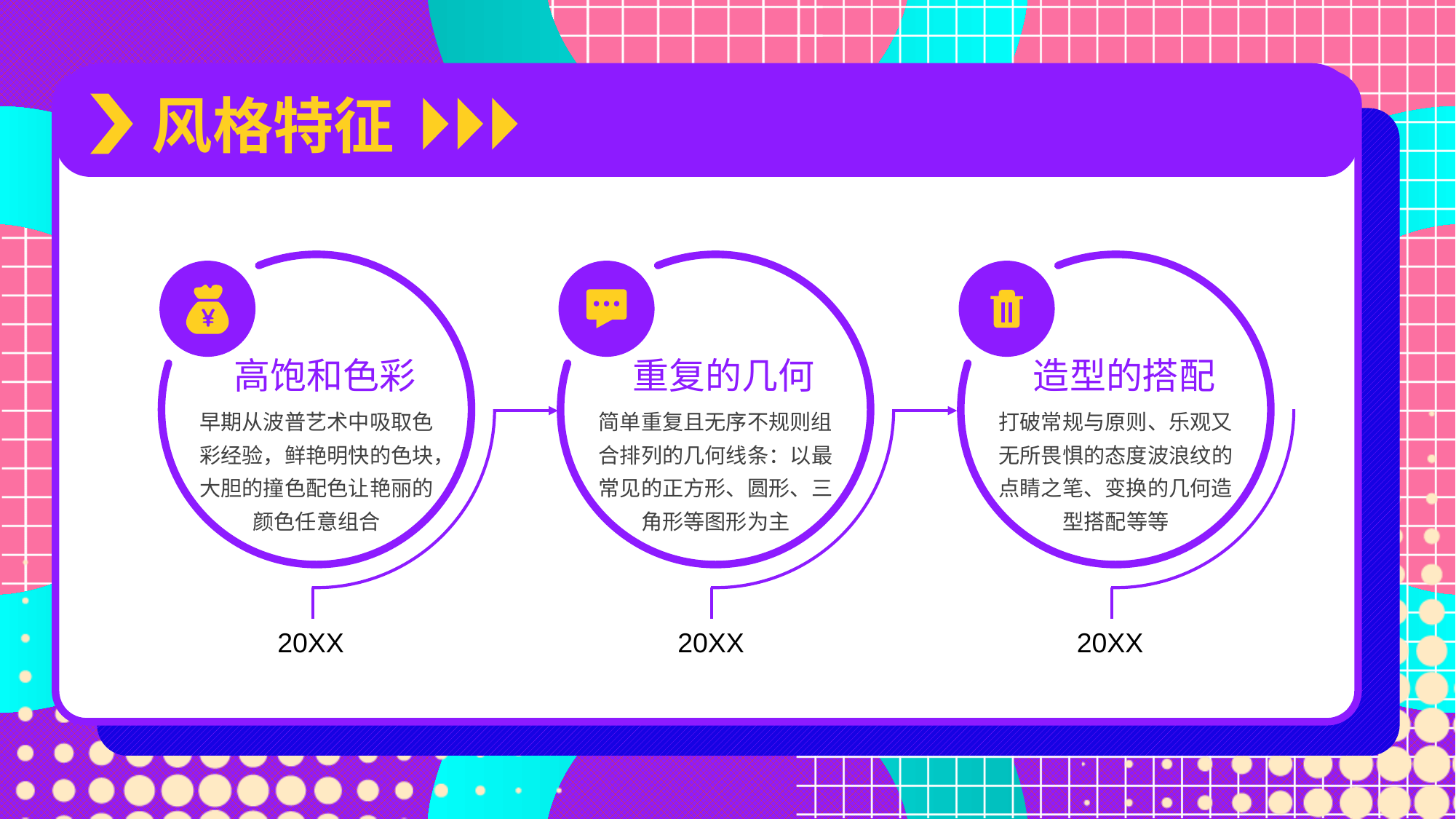

风格特征

高饱和色彩
重复的几何
造型的搭配
早期从波普艺术中吸取色彩经验，鲜艳明快的色块，大胆的撞色配色让艳丽的颜色任意组合
简单重复且无序不规则组合排列的几何线条：以最常见的正方形、圆形、三角形等图形为主
打破常规与原则、乐观又无所畏惧的态度波浪纹的点睛之笔、变换的几何造型搭配等等
20XX
20XX
20XX